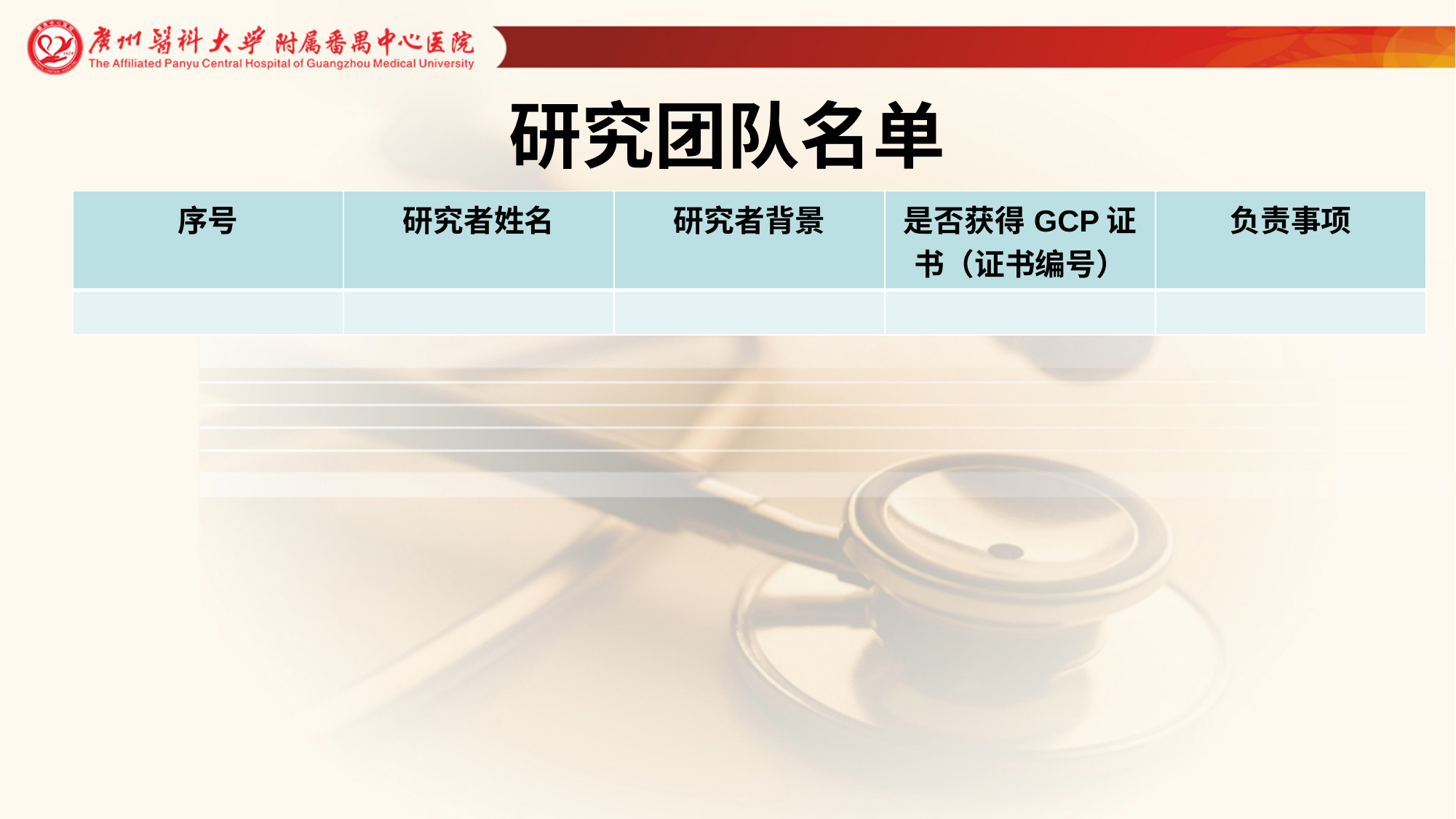

# 研究团队名单
| 序号 | 研究者姓名 | 研究者背景 | 是否获得GCP证书（证书编号） | 负责事项 |
| --- | --- | --- | --- | --- |
|  |  |  |  |  |